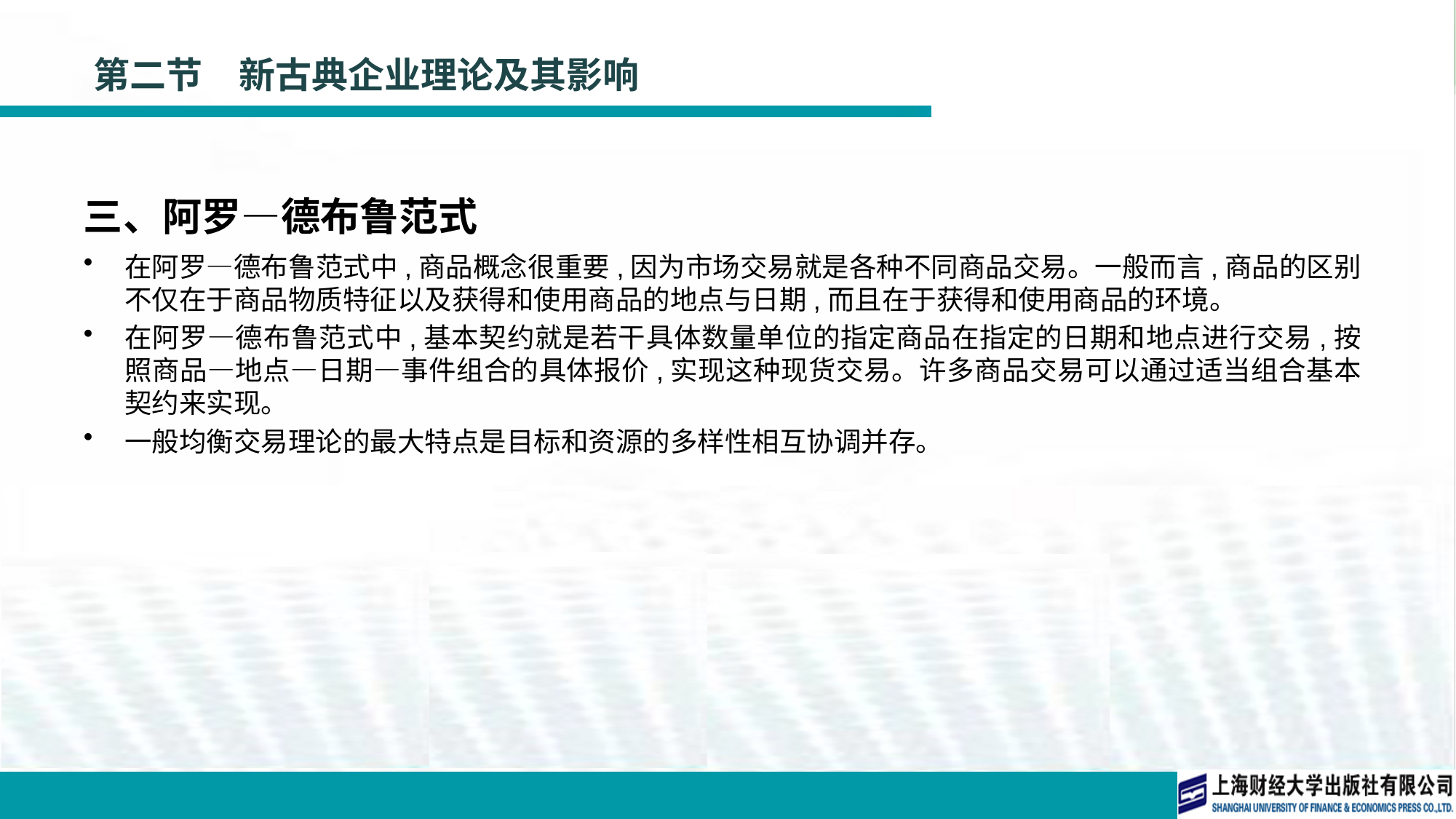

# 第二节　新古典企业理论及其影响
三、阿罗—德布鲁范式
在阿罗—德布鲁范式中,商品概念很重要,因为市场交易就是各种不同商品交易。一般而言,商品的区别不仅在于商品物质特征以及获得和使用商品的地点与日期,而且在于获得和使用商品的环境。
在阿罗—德布鲁范式中,基本契约就是若干具体数量单位的指定商品在指定的日期和地点进行交易,按照商品—地点—日期—事件组合的具体报价,实现这种现货交易。许多商品交易可以通过适当组合基本契约来实现。
一般均衡交易理论的最大特点是目标和资源的多样性相互协调并存。